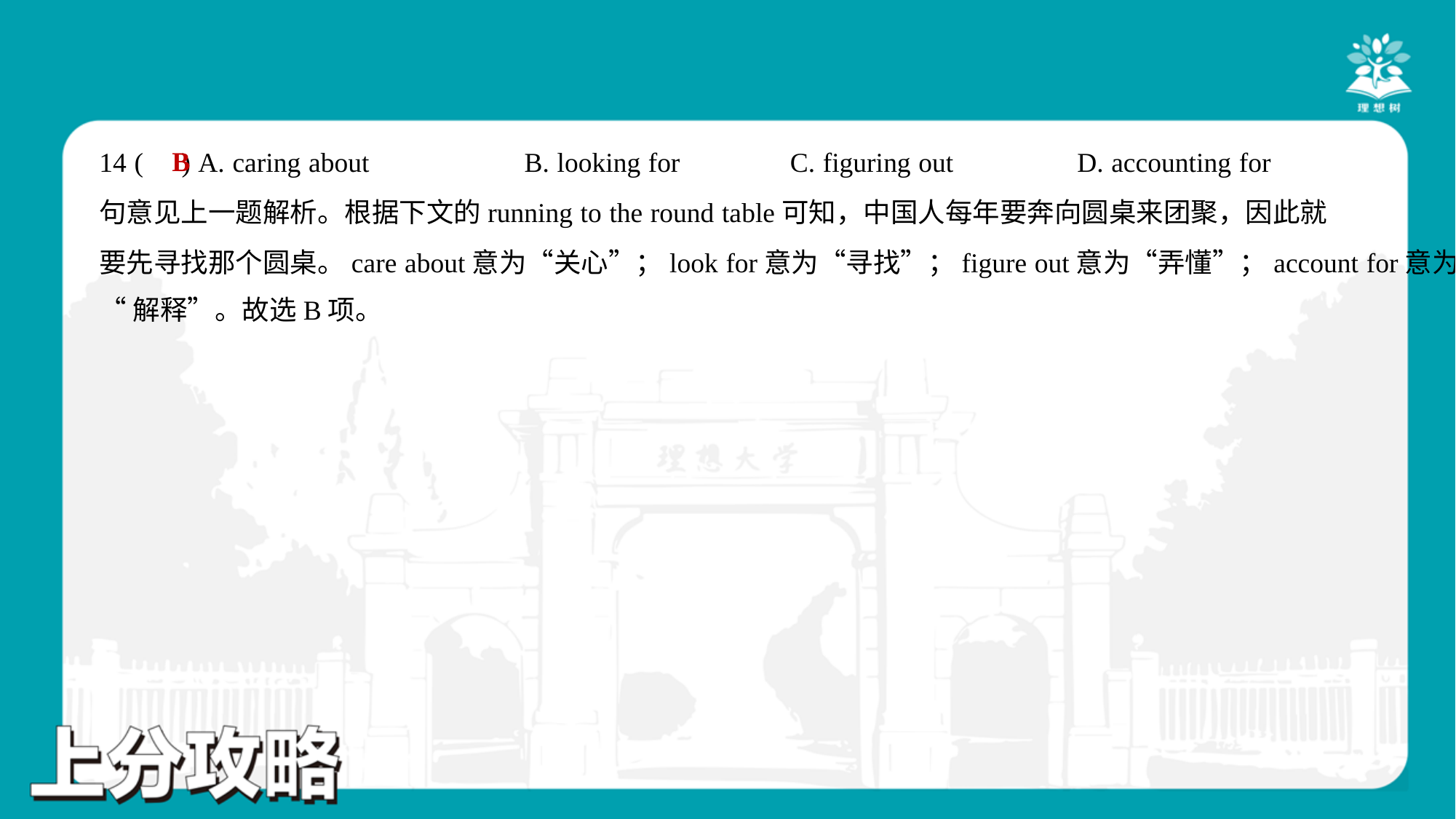

B
14 (     ) A. caring about	B. looking for	C. figuring out	D. accounting for
句意见上一题解析。根据下文的running to the round table可知，中国人每年要奔向圆桌来团聚，因此就
要先寻找那个圆桌。care about意为“关心”；look for意为“寻找”；figure out意为“弄懂”；account for意为
“解释”。故选B项。